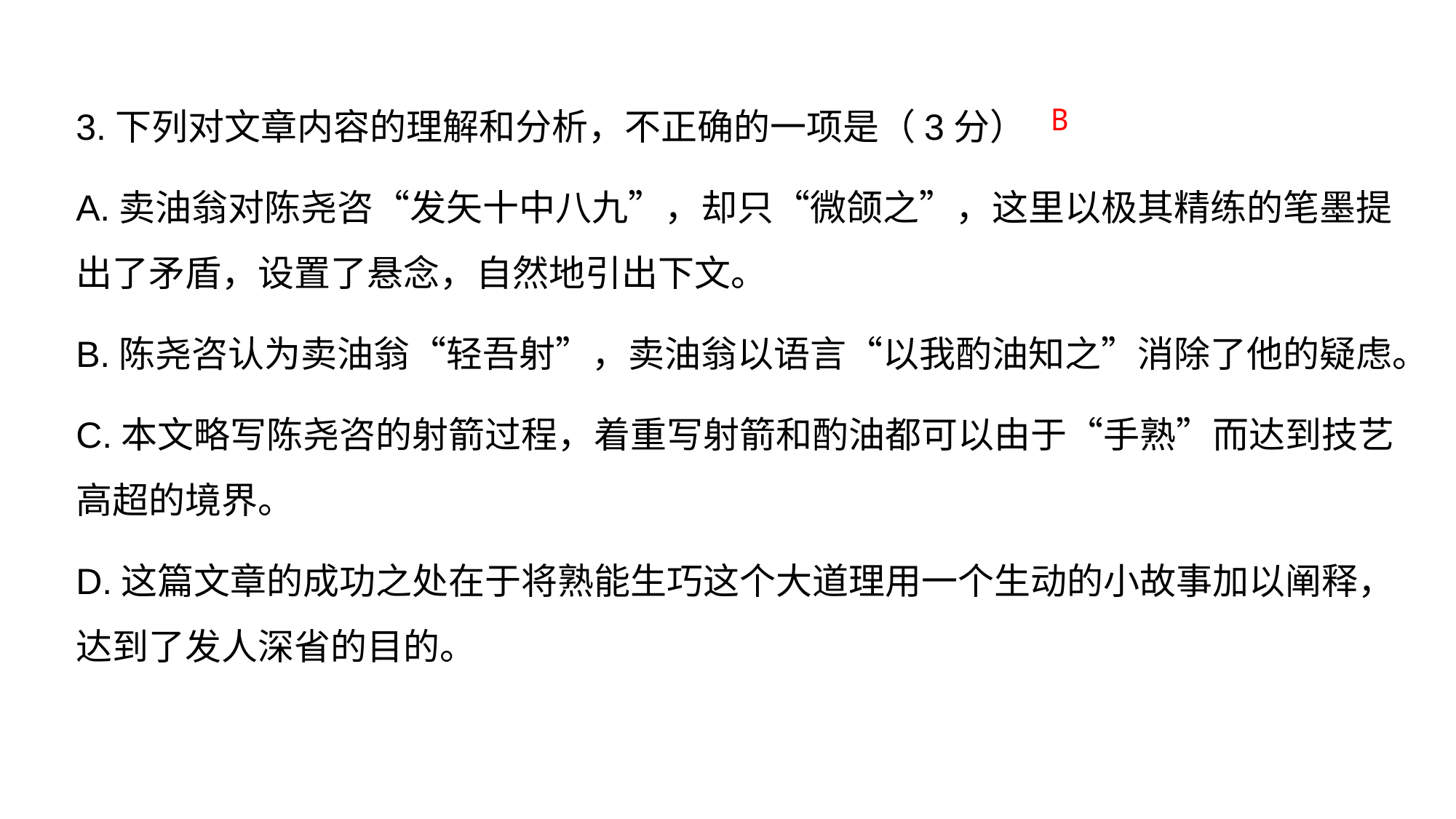

3.下列对文章内容的理解和分析，不正确的一项是（3分）
A.卖油翁对陈尧咨“发矢十中八九”，却只“微颌之”，这里以极其精练的笔墨提出了矛盾，设置了悬念，自然地引出下文。
B.陈尧咨认为卖油翁“轻吾射”，卖油翁以语言“以我酌油知之”消除了他的疑虑。
C.本文略写陈尧咨的射箭过程，着重写射箭和酌油都可以由于“手熟”而达到技艺高超的境界。
D.这篇文章的成功之处在于将熟能生巧这个大道理用一个生动的小故事加以阐释，达到了发人深省的目的。
B